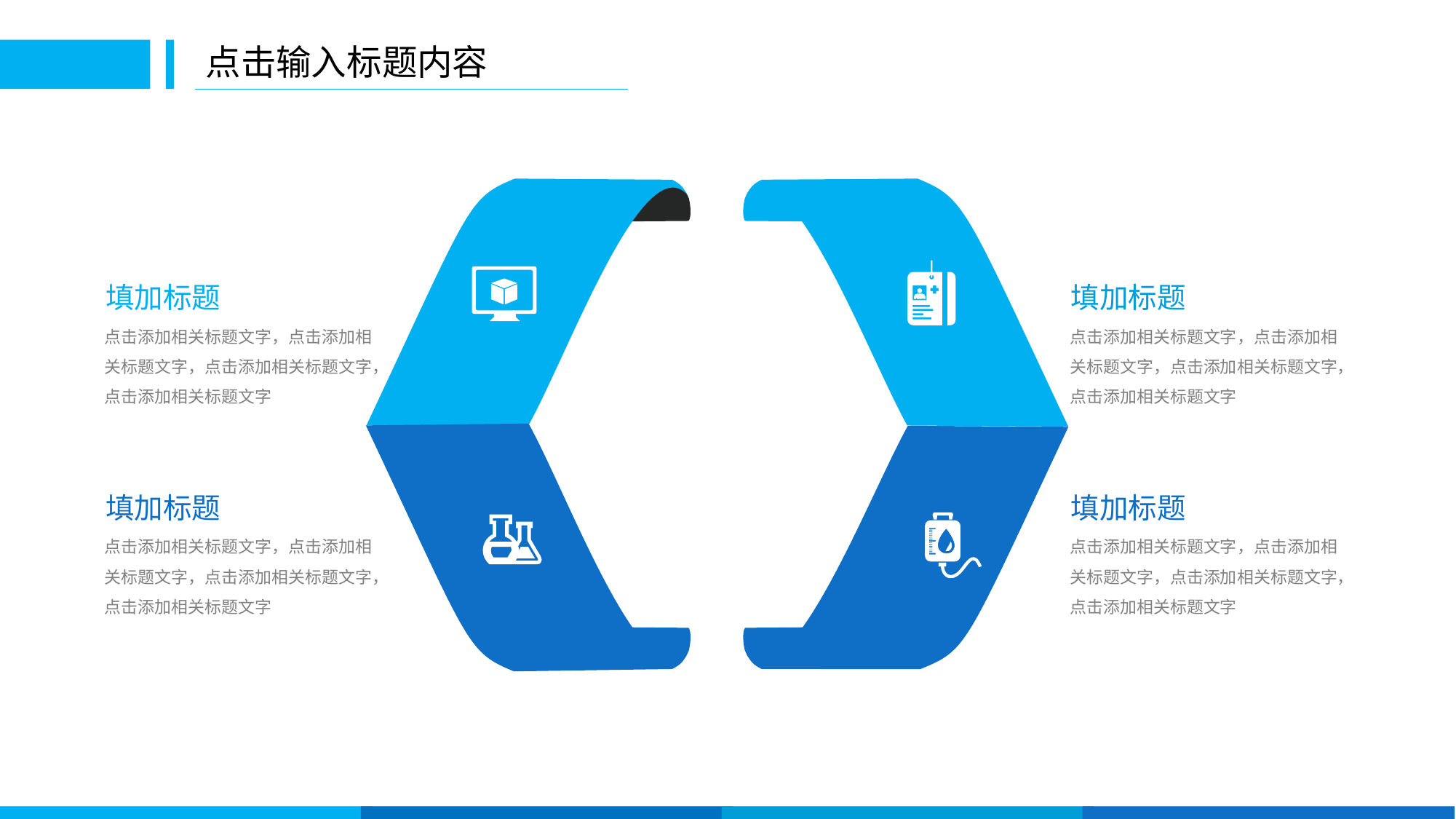

点击输入标题内容

填加标题
填加标题
点击添加相关标题文字，点击添加相关标题文字，点击添加相关标题文字，点击添加相关标题文字
点击添加相关标题文字，点击添加相关标题文字，点击添加相关标题文字，点击添加相关标题文字

填加标题
填加标题
点击添加相关标题文字，点击添加相关标题文字，点击添加相关标题文字，点击添加相关标题文字
点击添加相关标题文字，点击添加相关标题文字，点击添加相关标题文字，点击添加相关标题文字